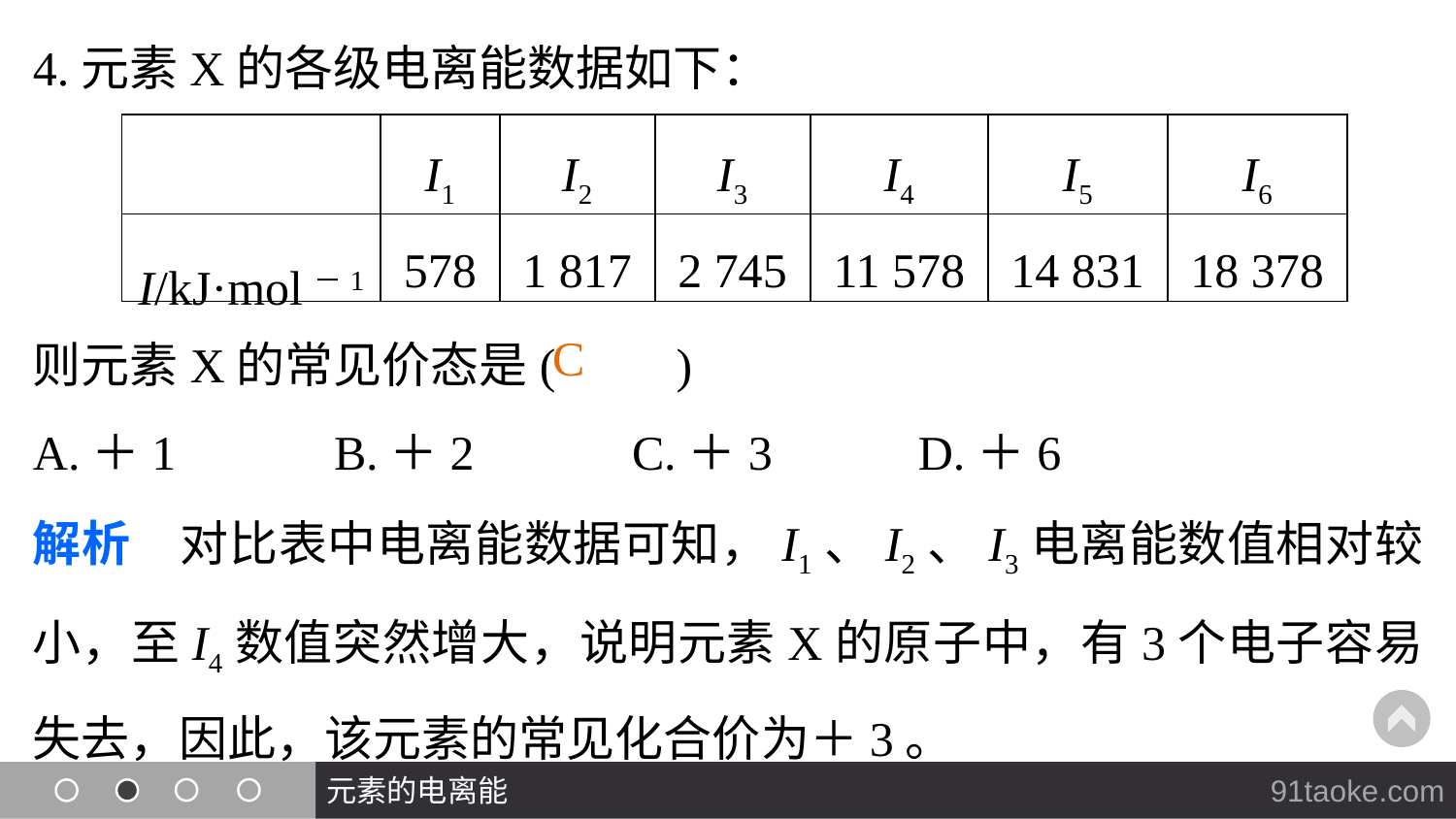

4.元素X的各级电离能数据如下：
|  | I1 | I2 | I3 | I4 | I5 | I6 |
| --- | --- | --- | --- | --- | --- | --- |
| I/kJ·mol－1 | 578 | 1 817 | 2 745 | 11 578 | 14 831 | 18 378 |
则元素X的常见价态是(　　)
A.＋1             B.＋2             C.＋3            D.＋6
解析　对比表中电离能数据可知，I1、I2、I3电离能数值相对较小，至I4数值突然增大，说明元素X的原子中，有3个电子容易失去，因此，该元素的常见化合价为＋3。
C